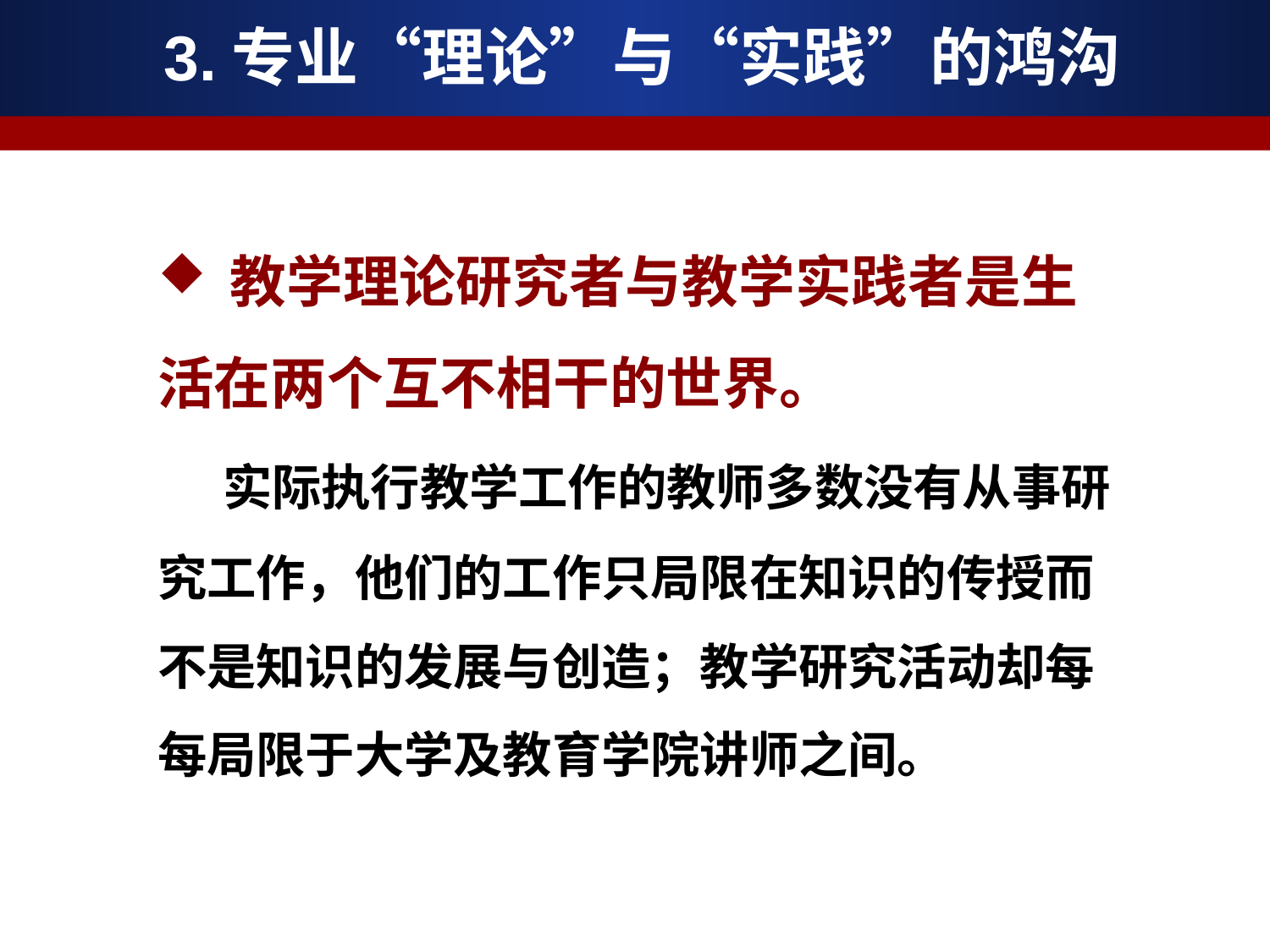

# 3.专业“理论”与“实践”的鸿沟
 教学理论研究者与教学实践者是生活在两个互不相干的世界。
    实际执行教学工作的教师多数没有从事研究工作，他们的工作只局限在知识的传授而不是知识的发展与创造；教学研究活动却每每局限于大学及教育学院讲师之间。